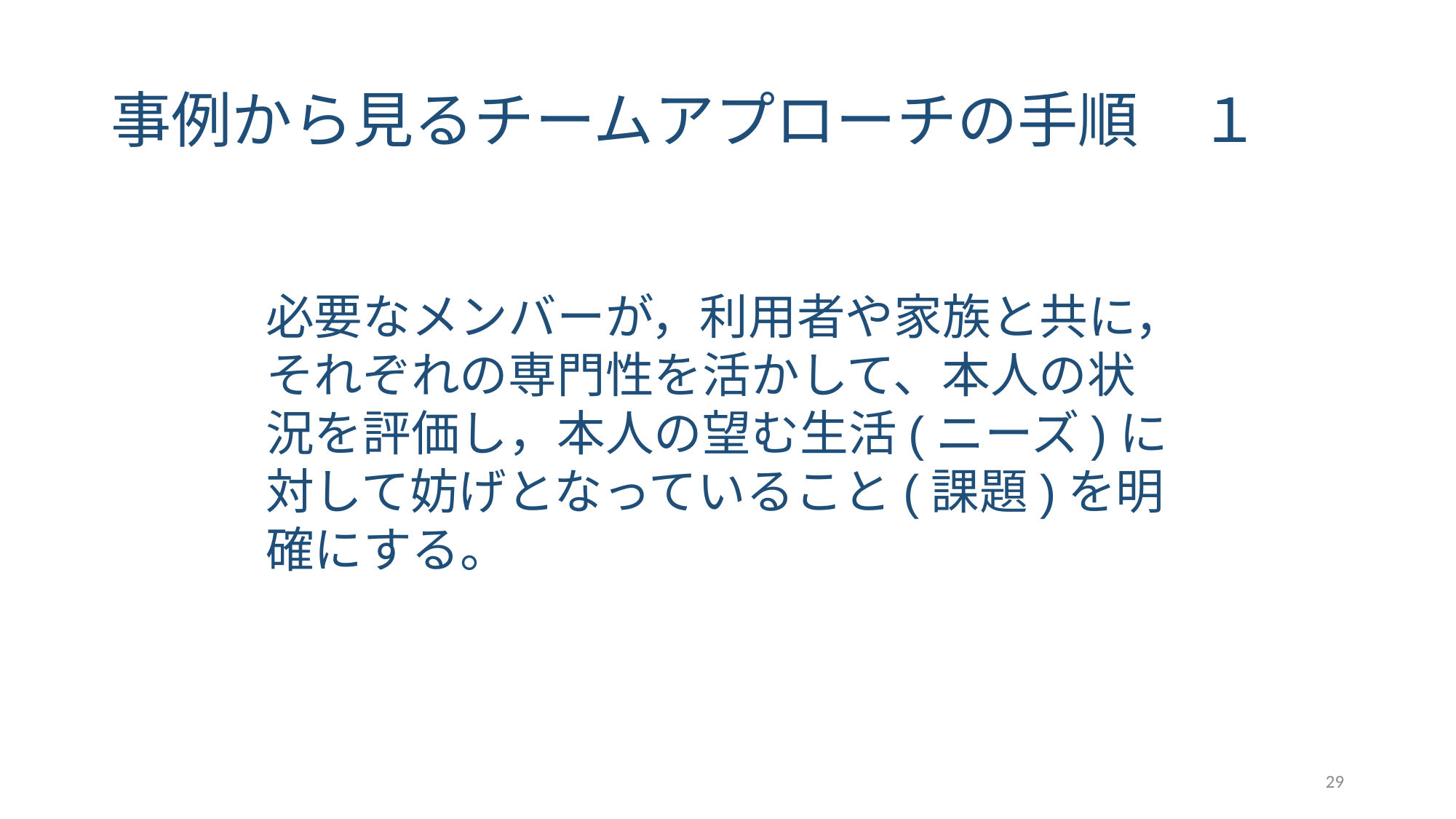

# 事例から見るチームアプローチの手順　１
必要なメンバーが，利用者や家族と共に，それぞれの専門性を活かして、本人の状況を評価し，本人の望む生活(ニーズ)に対して妨げとなっていること(課題)を明確にする。

29